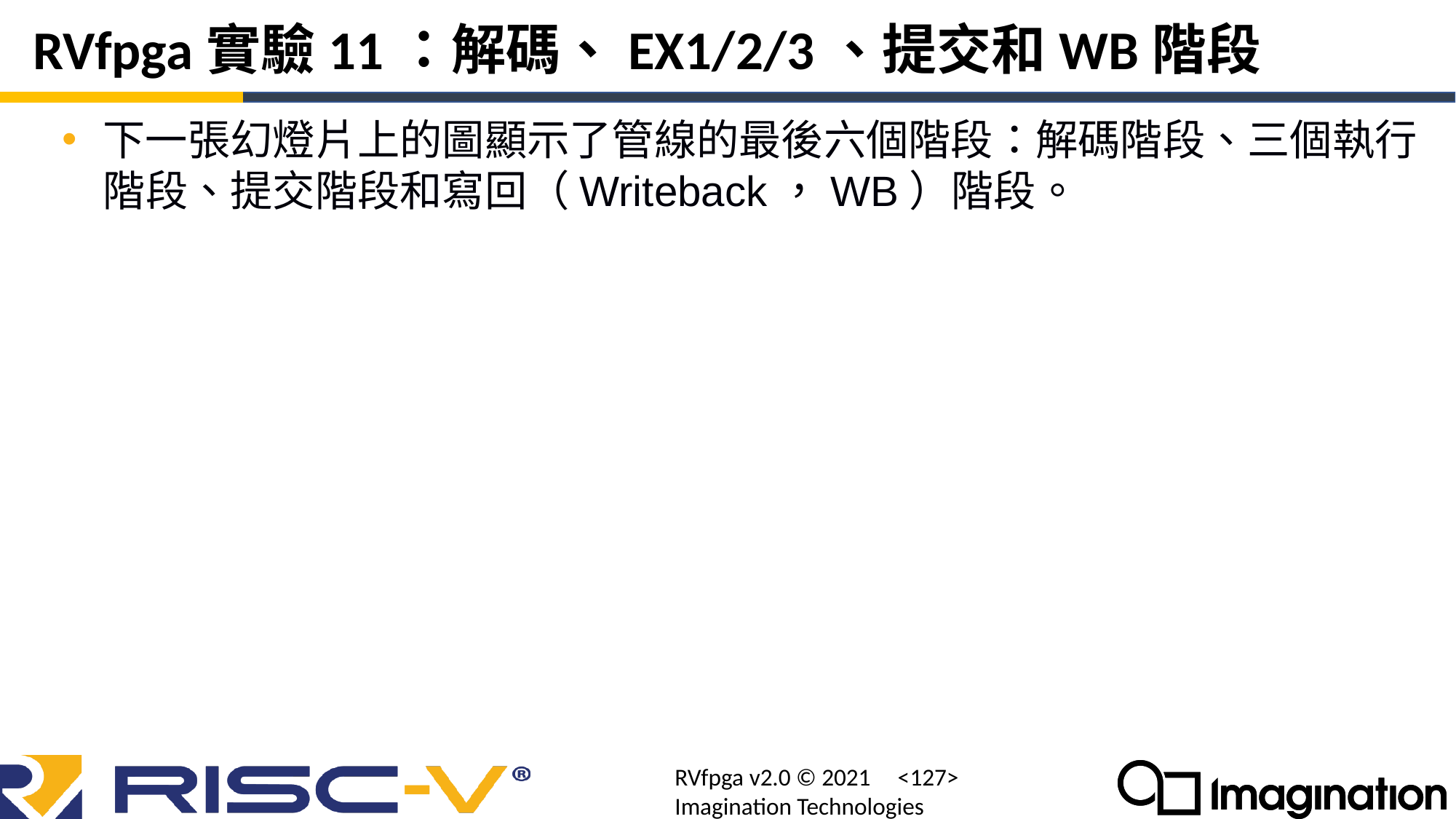

# RVfpga實驗11：解碼、EX1/2/3、提交和WB階段
下一張幻燈片上的圖顯示了管線的最後六個階段：解碼階段、三個執行階段、提交階段和寫回（Writeback，WB）階段。